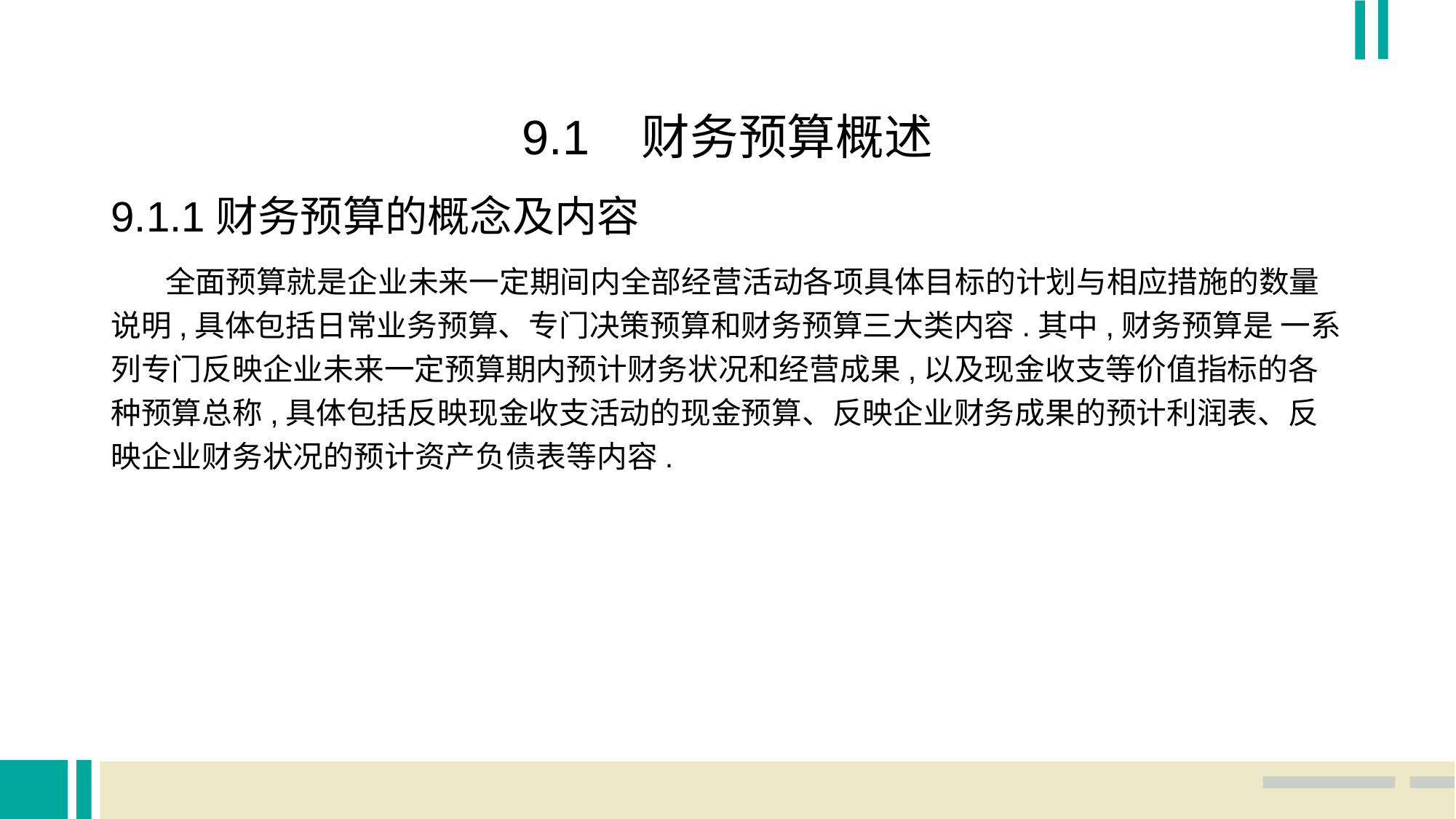

9.1   财务预算概述
9.1.1财务预算的概念及内容
       全面预算就是企业未来一定期间内全部经营活动各项具体目标的计划与相应措施的数量说明,具体包括日常业务预算、专门决策预算和财务预算三大类内容.其中,财务预算是 一系列专门反映企业未来一定预算期内预计财务状况和经营成果,以及现金收支等价值指标的各种预算总称,具体包括反映现金收支活动的现金预算、反映企业财务成果的预计利润表、反映企业财务状况的预计资产负债表等内容.